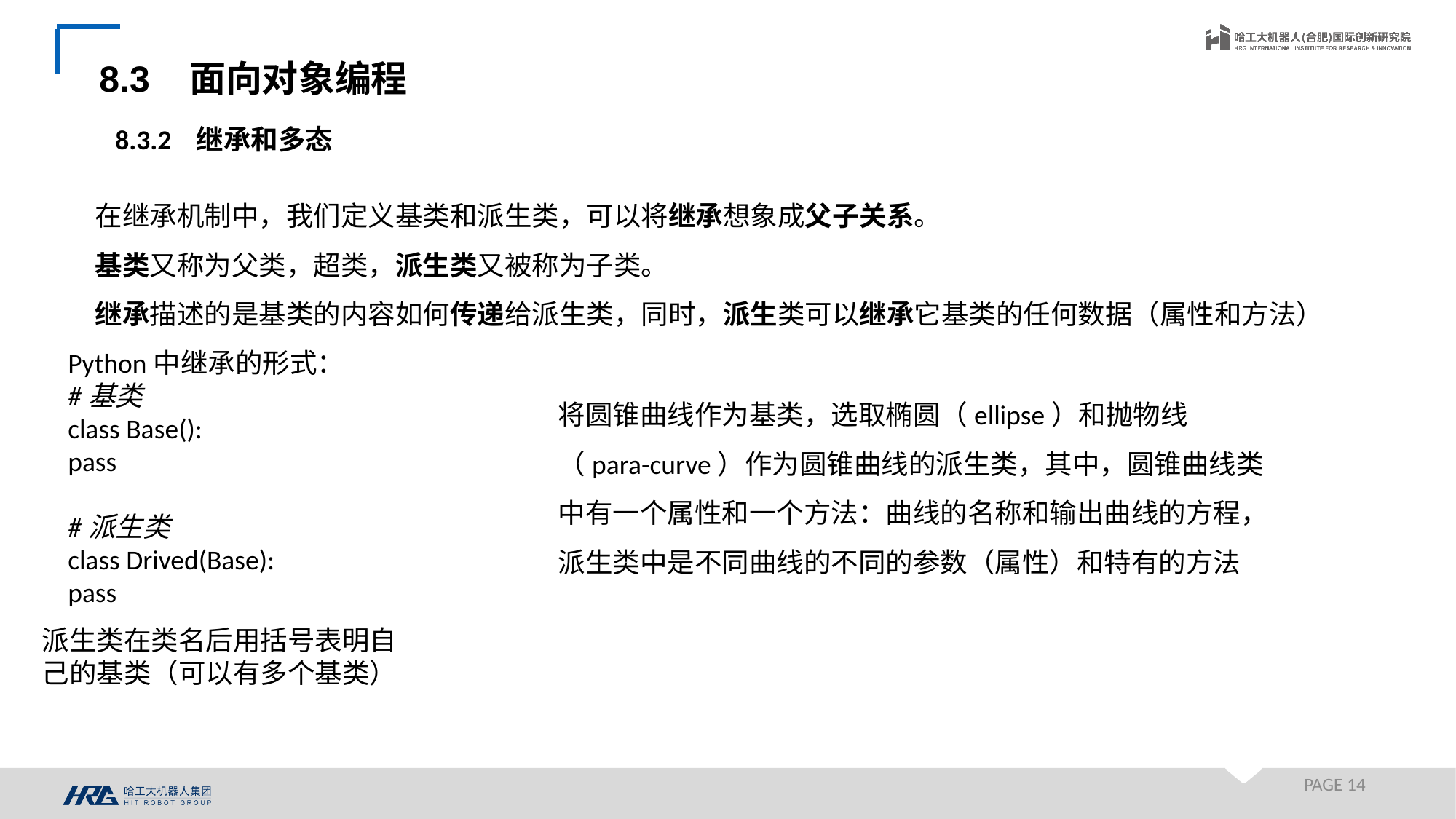

8.3   面向对象编程
8.3.2   继承和多态
在继承机制中，我们定义基类和派生类，可以将继承想象成父子关系。
基类又称为父类，超类，派生类又被称为子类。
继承描述的是基类的内容如何传递给派生类，同时，派生类可以继承它基类的任何数据（属性和方法）
Python中继承的形式：
#基类
class Base():
pass

#派生类
class Drived(Base):
pass
将圆锥曲线作为基类，选取椭圆（ellipse）和抛物线（para-curve）作为圆锥曲线的派生类，其中，圆锥曲线类中有一个属性和一个方法：曲线的名称和输出曲线的方程，派生类中是不同曲线的不同的参数（属性）和特有的方法
派生类在类名后用括号表明自己的基类（可以有多个基类）